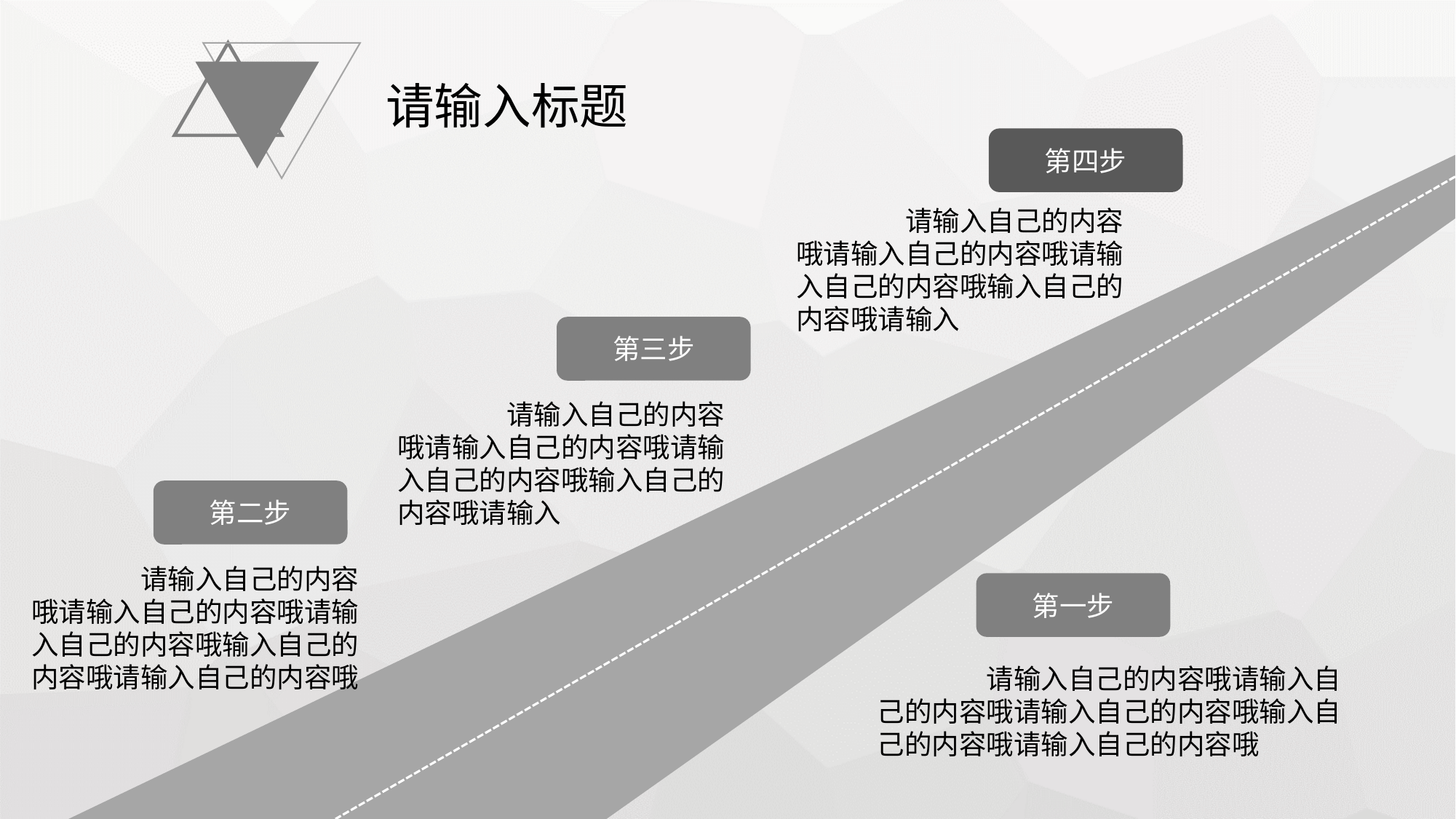

请输入标题
第四步
	请输入自己的内容哦请输入自己的内容哦请输入自己的内容哦输入自己的内容哦请输入

第三步
	请输入自己的内容哦请输入自己的内容哦请输入自己的内容哦输入自己的内容哦请输入

第二步
	请输入自己的内容哦请输入自己的内容哦请输入自己的内容哦输入自己的内容哦请输入自己的内容哦

第一步
	请输入自己的内容哦请输入自己的内容哦请输入自己的内容哦输入自己的内容哦请输入自己的内容哦